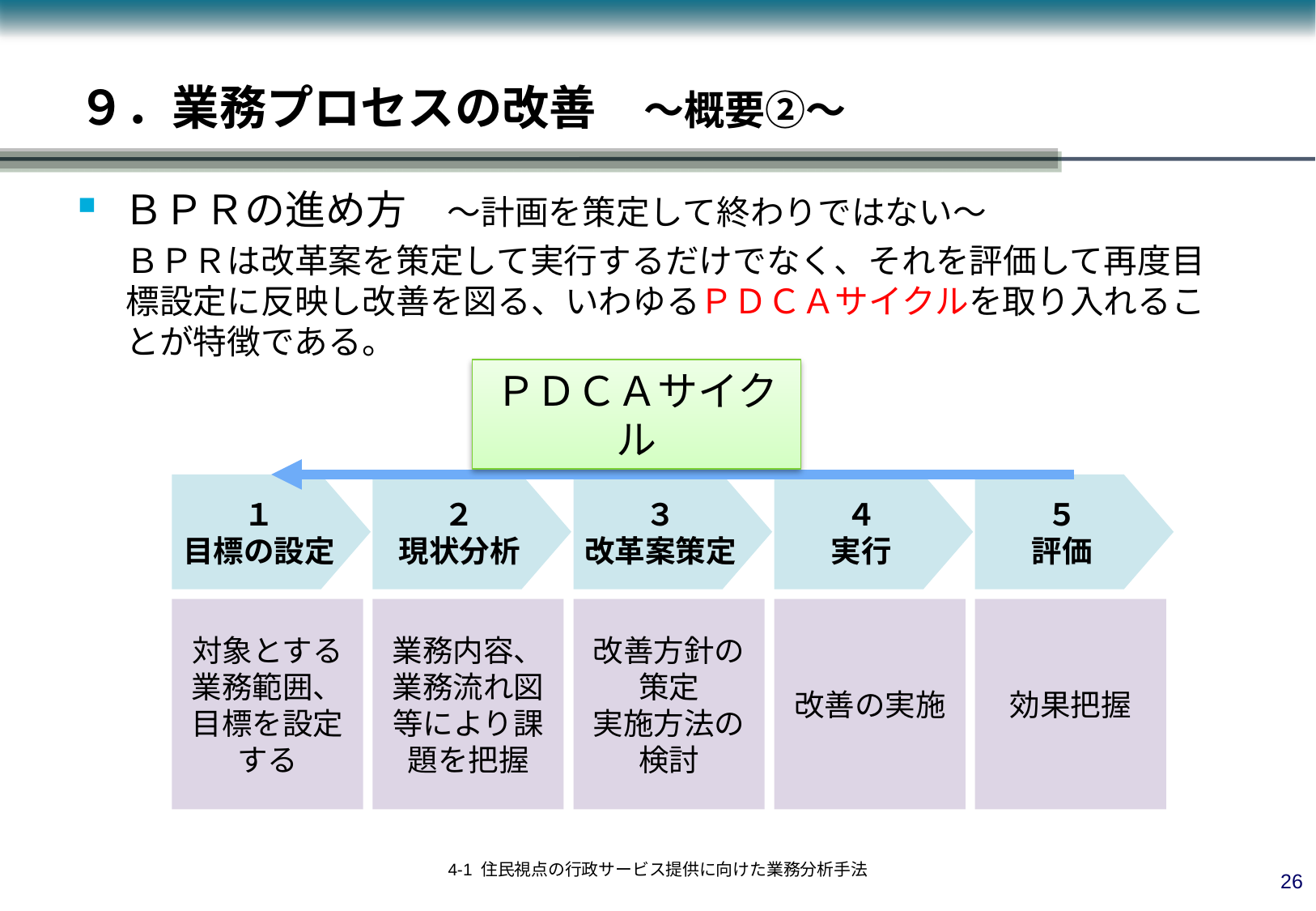

９．業務プロセスの改善　～概要②～
ＢＰＲの進め方　～計画を策定して終わりではない～
ＢＰＲは改革案を策定して実行するだけでなく、それを評価して再度目標設定に反映し改善を図る、いわゆるＰＤＣＡサイクルを取り入れることが特徴である。

ＰＤＣＡサイクル
１
目標の設定
２
現状分析
３
改革案策定
４
実行
５
評価
対象とする業務範囲、目標を設定する
業務内容、業務流れ図等により課題を把握
改善方針の策定
実施方法の検討
改善の実施
効果把握
26
4-1 住民視点の行政サービス提供に向けた業務分析手法